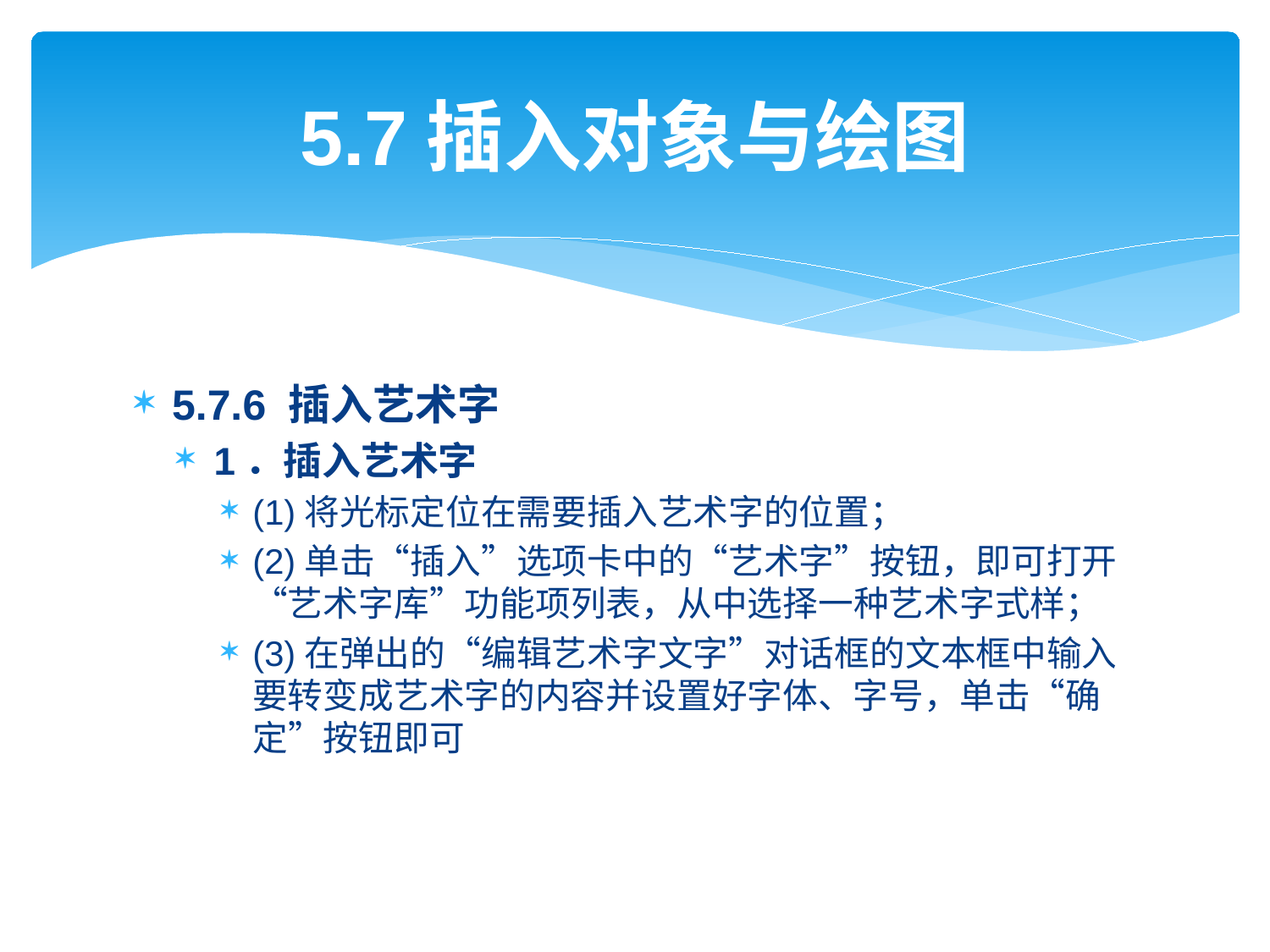

# 5.7插入对象与绘图
5.7.6 插入艺术字
1．插入艺术字
(1)将光标定位在需要插入艺术字的位置；
(2)单击“插入”选项卡中的“艺术字”按钮，即可打开“艺术字库”功能项列表，从中选择一种艺术字式样；
(3)在弹出的“编辑艺术字文字”对话框的文本框中输入要转变成艺术字的内容并设置好字体、字号，单击“确定”按钮即可